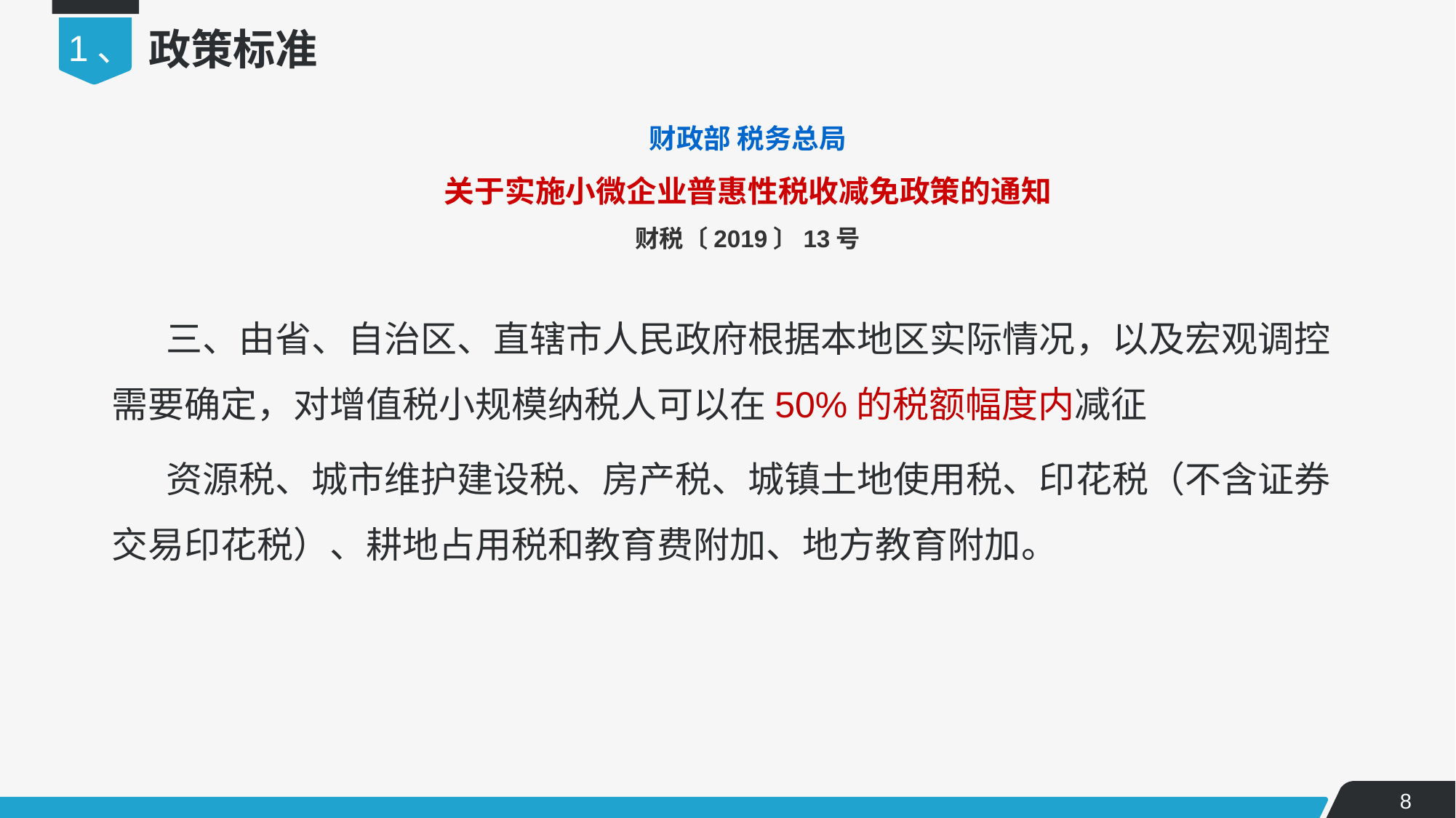

1、
政策标准
财政部 税务总局
关于实施小微企业普惠性税收减免政策的通知
财税〔2019〕13号
三、由省、自治区、直辖市人民政府根据本地区实际情况，以及宏观调控需要确定，对增值税小规模纳税人可以在50%的税额幅度内减征
资源税、城市维护建设税、房产税、城镇土地使用税、印花税（不含证券交易印花税）、耕地占用税和教育费附加、地方教育附加。